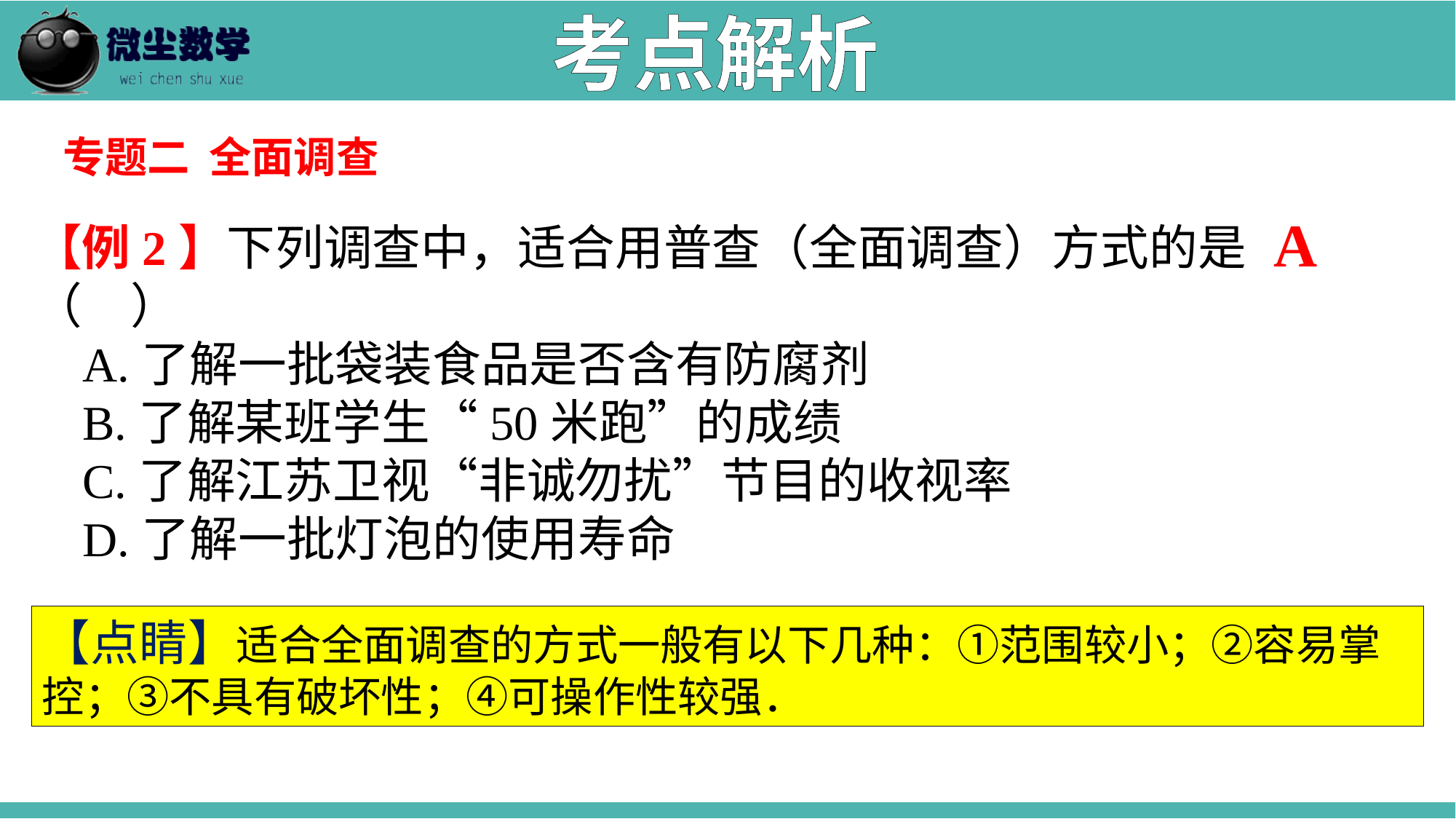

考点解析
专题二  全面调查
A
【例2】下列调查中，适合用普查（全面调查）方式的是（　）
    A.了解一批袋装食品是否含有防腐剂
    B.了解某班学生“50米跑”的成绩
    C.了解江苏卫视“非诚勿扰”节目的收视率
    D.了解一批灯泡的使用寿命
【点睛】适合全面调查的方式一般有以下几种：①范围较小；②容易掌控；③不具有破坏性；④可操作性较强．